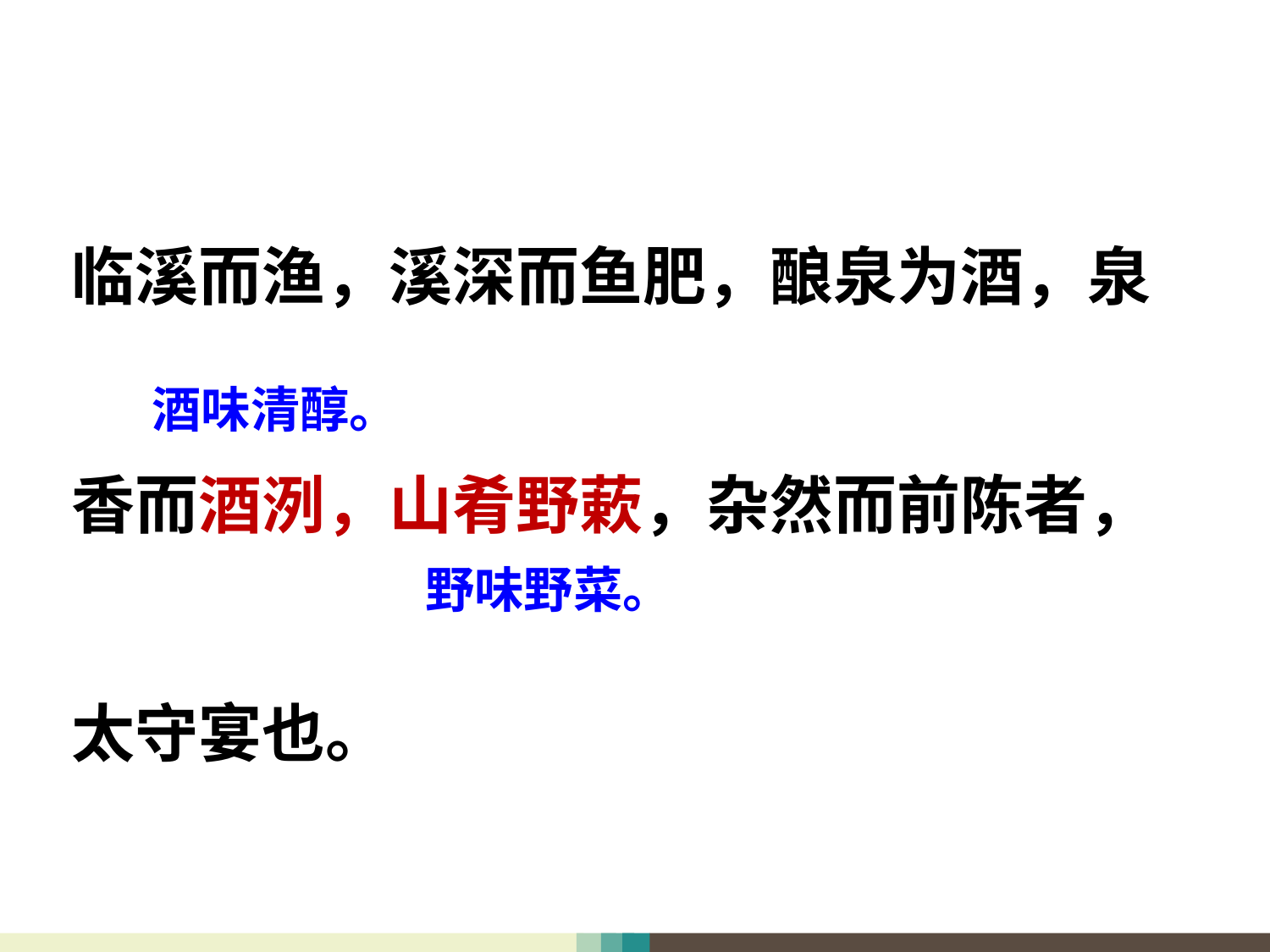

临溪而渔，溪深而鱼肥，酿泉为酒，泉

香而酒洌，山肴野蔌，杂然而前陈者，

太守宴也。
酒味清醇。
野味野菜。